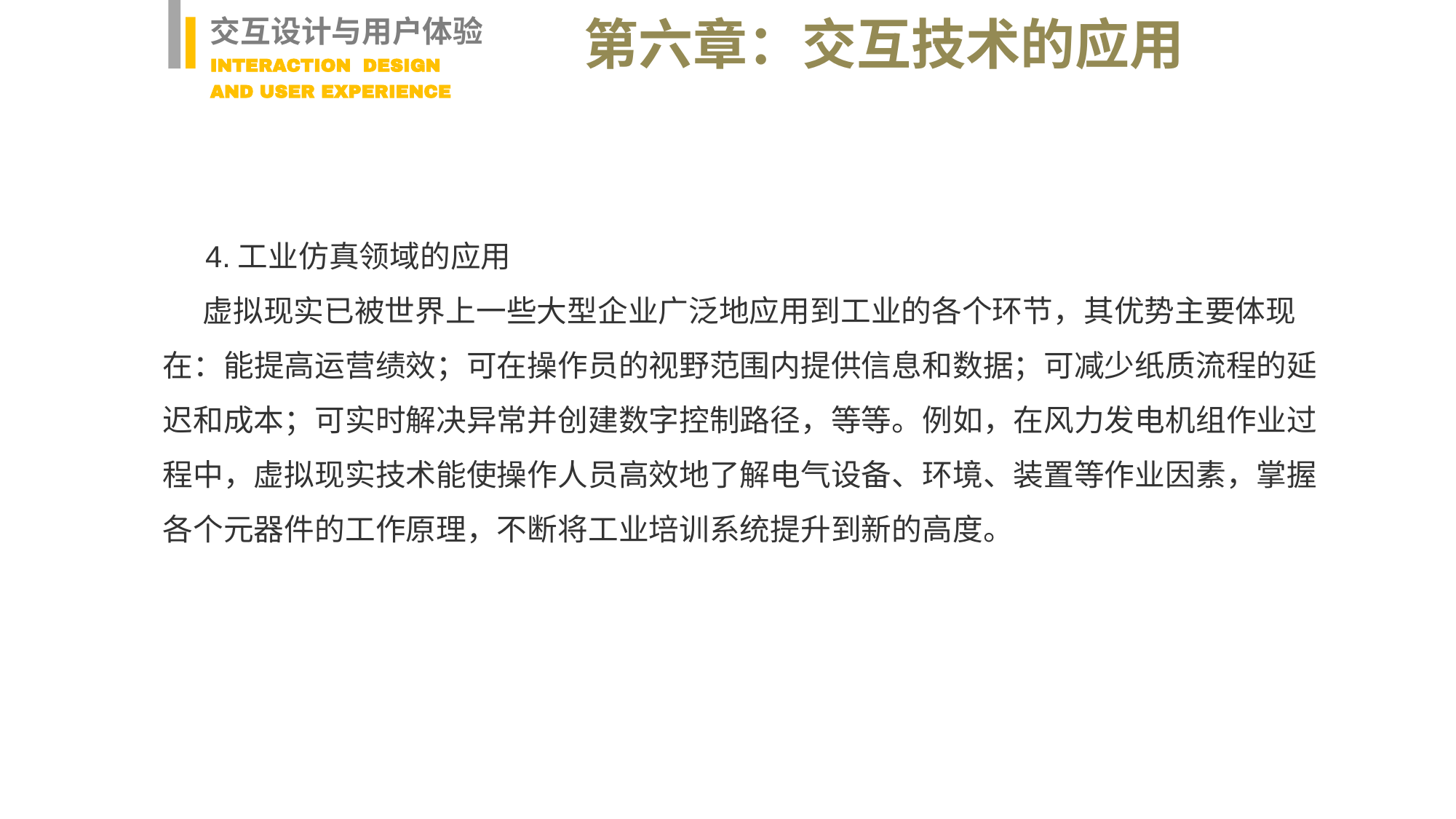

交互设计与用户体验
INTERACTION  DESIGN
AND USER EXPERIENCE
第六章：交互技术的应用

4.工业仿真领域的应用
虚拟现实已被世界上一些大型企业广泛地应用到工业的各个环节，其优势主要体现在：能提高运营绩效；可在操作员的视野范围内提供信息和数据；可减少纸质流程的延迟和成本；可实时解决异常并创建数字控制路径，等等。例如，在风力发电机组作业过程中，虚拟现实技术能使操作人员高效地了解电气设备、环境、装置等作业因素，掌握各个元器件的工作原理，不断将工业培训系统提升到新的高度。